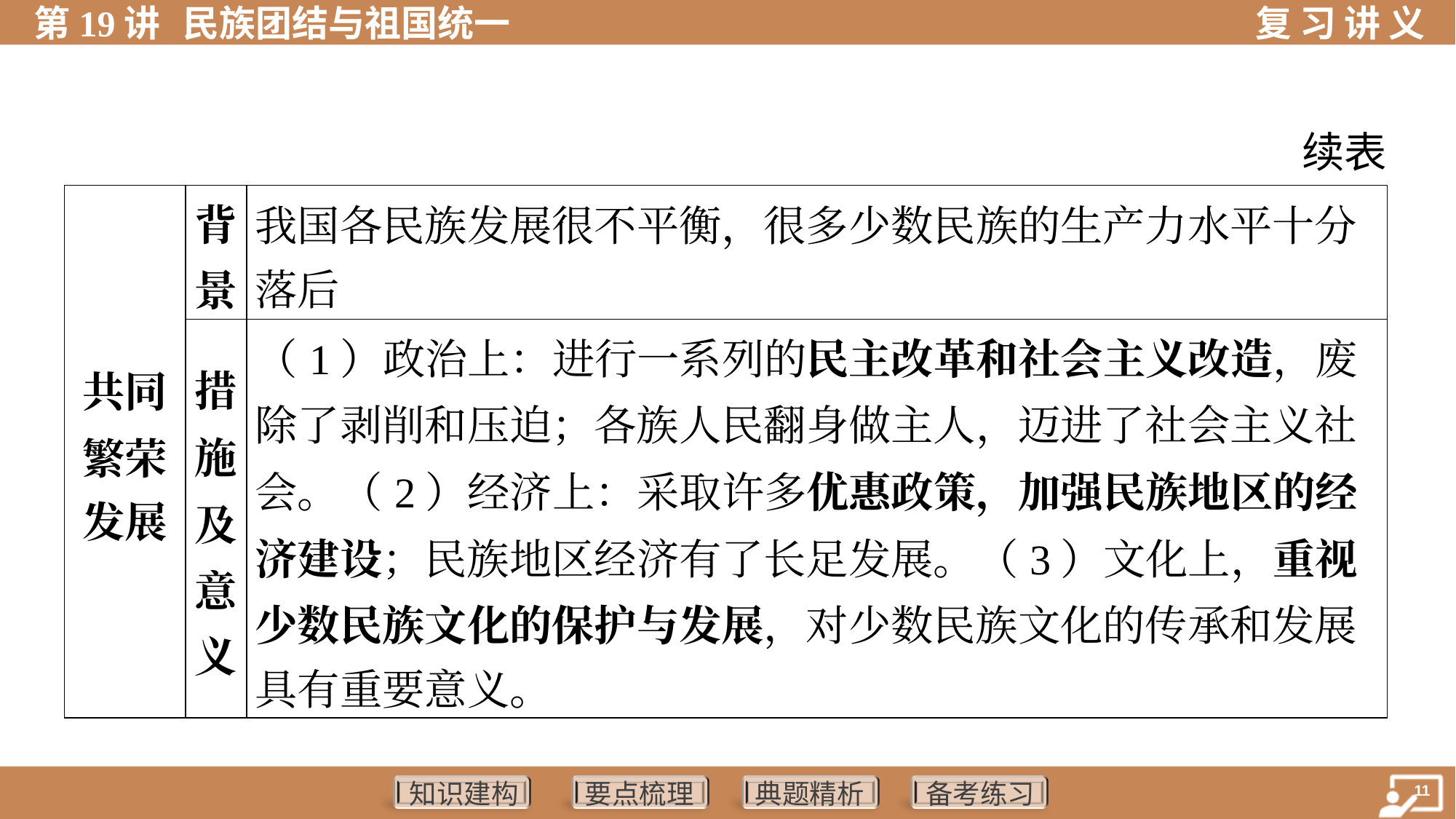

续表
| 共同 繁荣 发展 | 背 景 | 我国各民族发展很不平衡，很多少数民族的生产力水平十分 落后 |
| --- | --- | --- |
|  | 措 施 及 意 义 | （1）政治上：进行一系列的民主改革和社会主义改造，废 除了剥削和压迫；各族人民翻身做主人，迈进了社会主义社 会。（2）经济上：采取许多优惠政策，加强民族地区的经 济建设；民族地区经济有了长足发展。（3）文化上，重视 少数民族文化的保护与发展，对少数民族文化的传承和发展 具有重要意义。 |